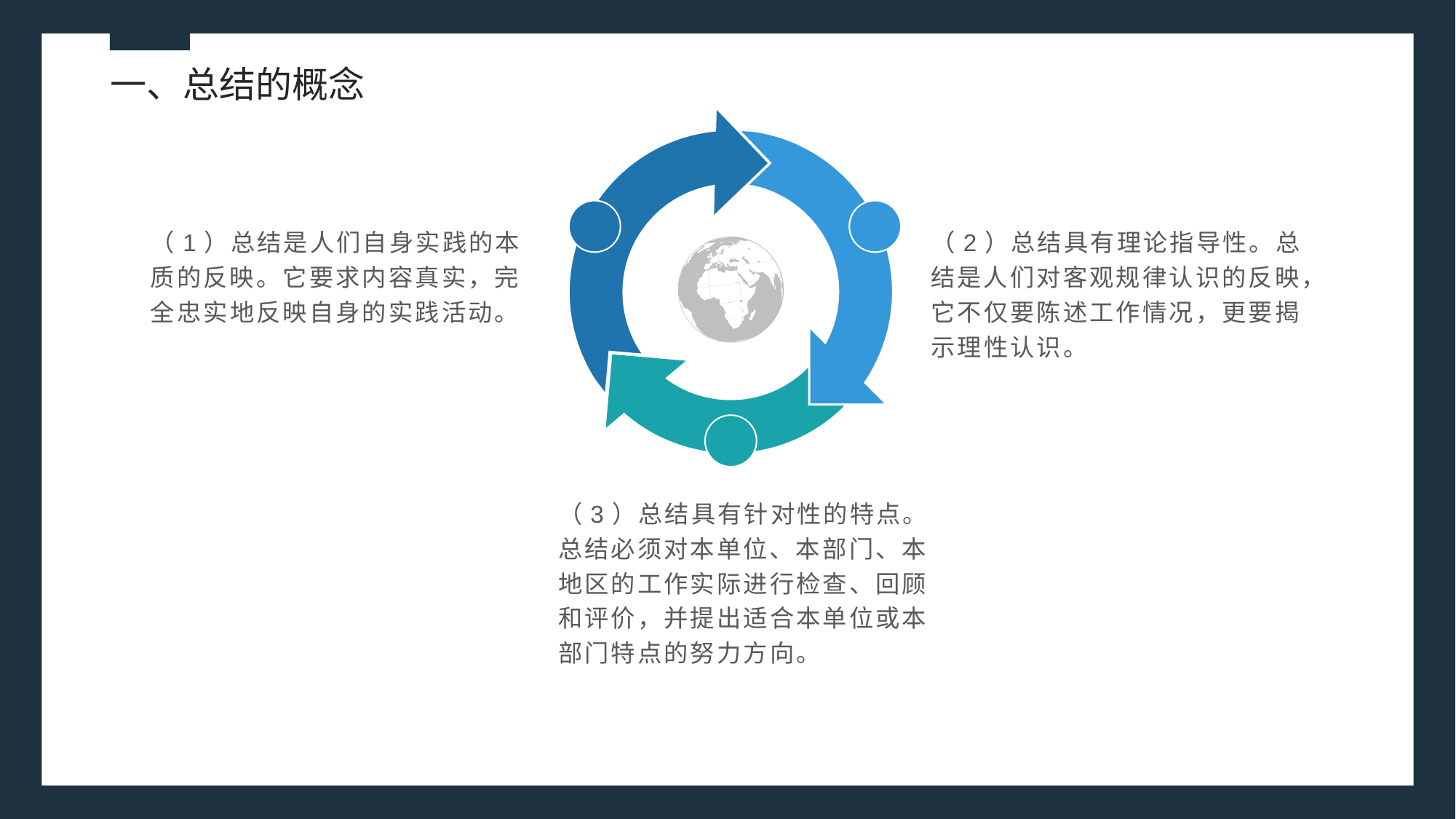

一、总结的概念

（1）总结是人们自身实践的本质的反映。它要求内容真实，完全忠实地反映自身的实践活动。
（2）总结具有理论指导性。总结是人们对客观规律认识的反映，它不仅要陈述工作情况，更要揭示理性认识。

（3）总结具有针对性的特点。总结必须对本单位、本部门、本地区的工作实际进行检查、回顾和评价，并提出适合本单位或本部门特点的努力方向。